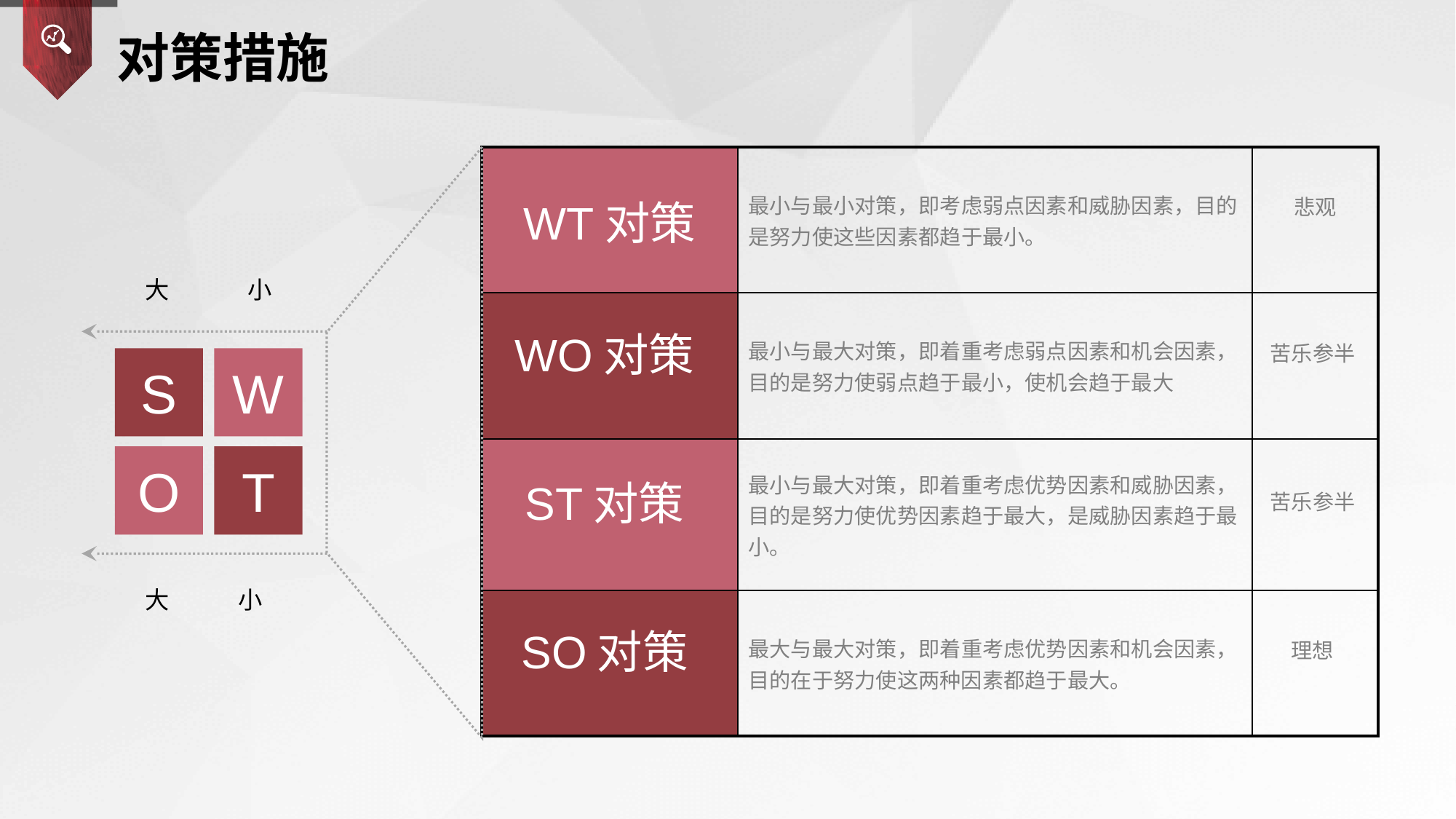

对策措施
大
小

大
小
| WT对策 | 最小与最小对策，即考虑弱点因素和威胁因素，目的是努力使这些因素都趋于最小。 | 悲观 |
| --- | --- | --- |
| WO对策 | 最小与最大对策，即着重考虑弱点因素和机会因素，目的是努力使弱点趋于最小，使机会趋于最大 | 苦乐参半 |
| ST对策 | 最小与最大对策，即着重考虑优势因素和威胁因素，目的是努力使优势因素趋于最大，是威胁因素趋于最小。 | 苦乐参半 |
| SO对策 | 最大与最大对策，即着重考虑优势因素和机会因素，目的在于努力使这两种因素都趋于最大。 | 理想 |
S
W
O
T